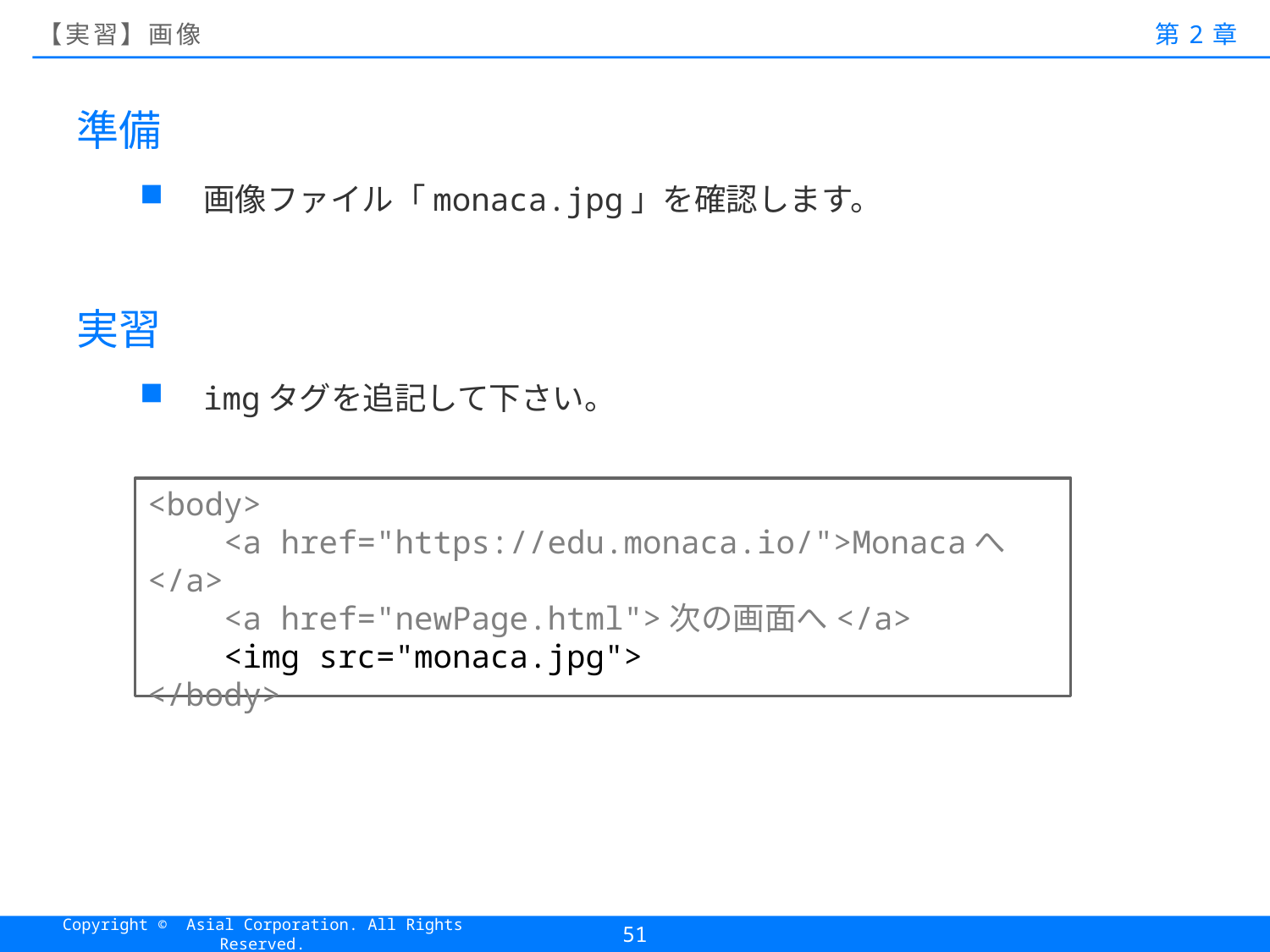

# 【実習】画像
第2章
準備
画像ファイル「monaca.jpg」を確認します。
実習
imgタグを追記して下さい。
<body>
    <a href="https://edu.monaca.io/">Monacaへ</a>
    <a href="newPage.html">次の画面へ</a>
    <img src="monaca.jpg">
</body>
51